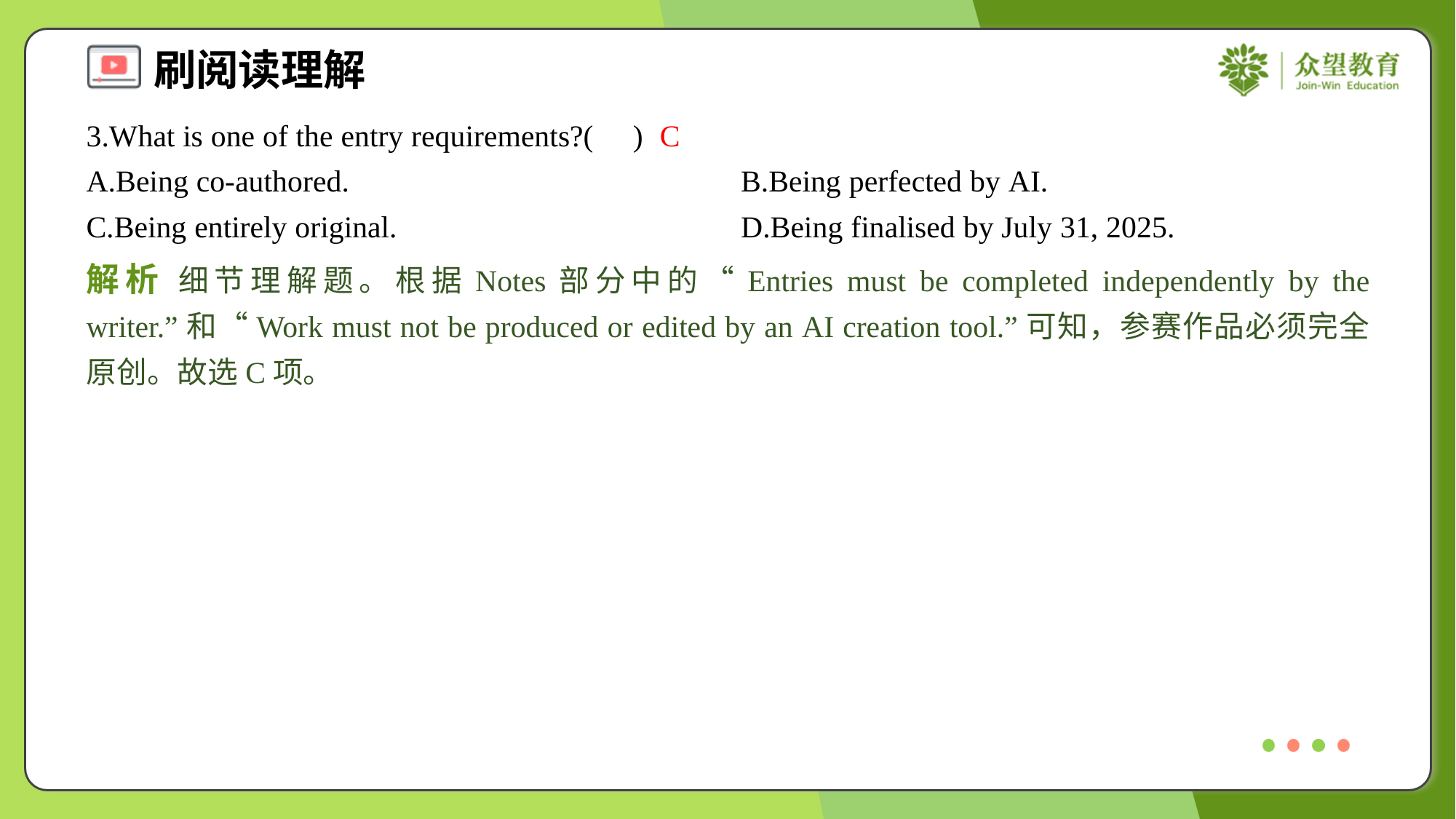

3.What is one of the entry requirements?(     )
C
A.Being co-authored.	B.Being perfected by AI.
C.Being entirely original.	D.Being finalised by July 31, 2025.
解析 细节理解题。根据Notes部分中的“Entries must be completed independently by the writer.”和“Work must not be produced or edited by an AI creation tool.”可知，参赛作品必须完全原创。故选C项。